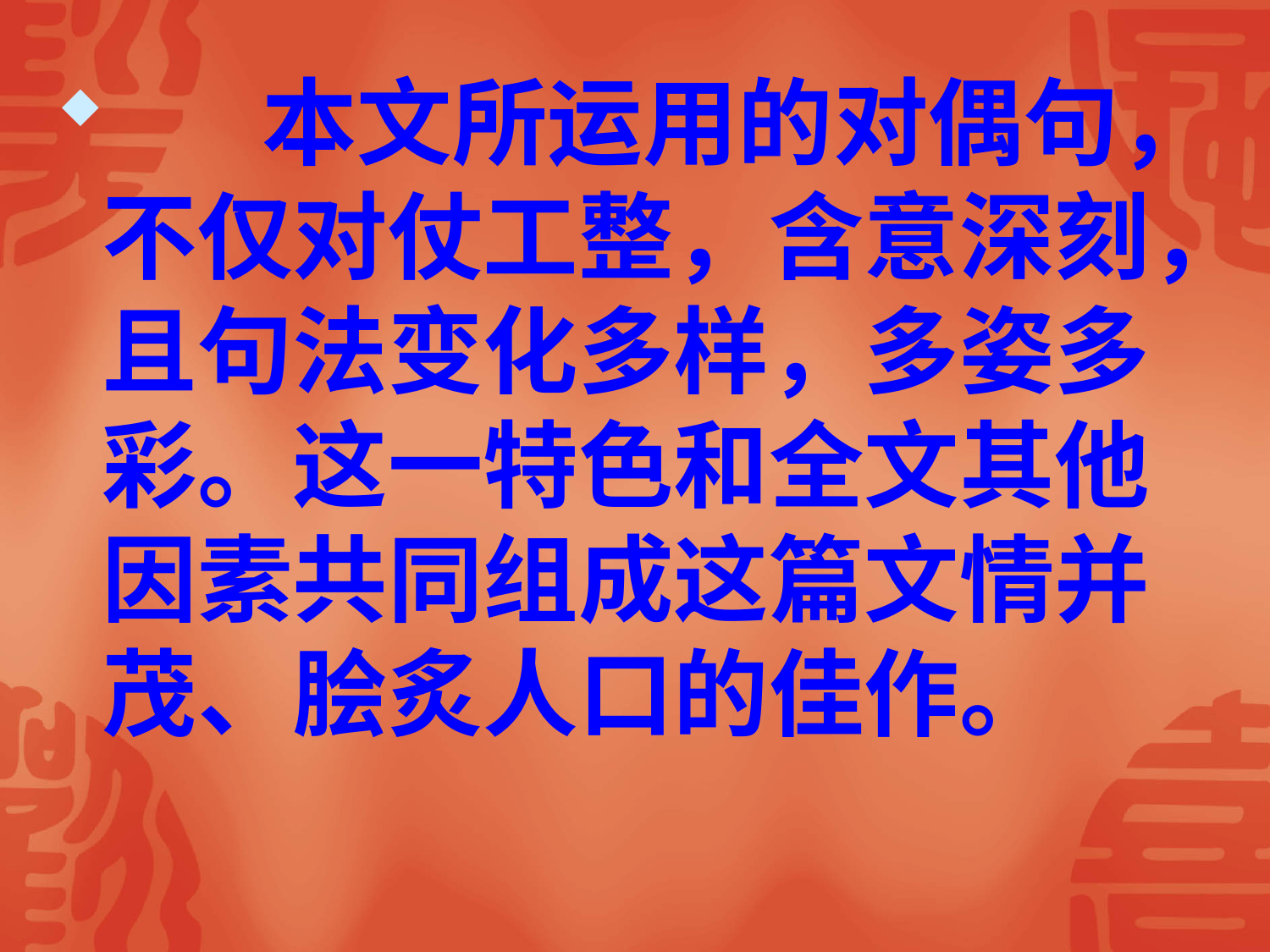

本文所运用的对偶句，不仅对仗工整，含意深刻，且句法变化多样，多姿多彩。这一特色和全文其他因素共同组成这篇文情并茂、脍炙人口的佳作。